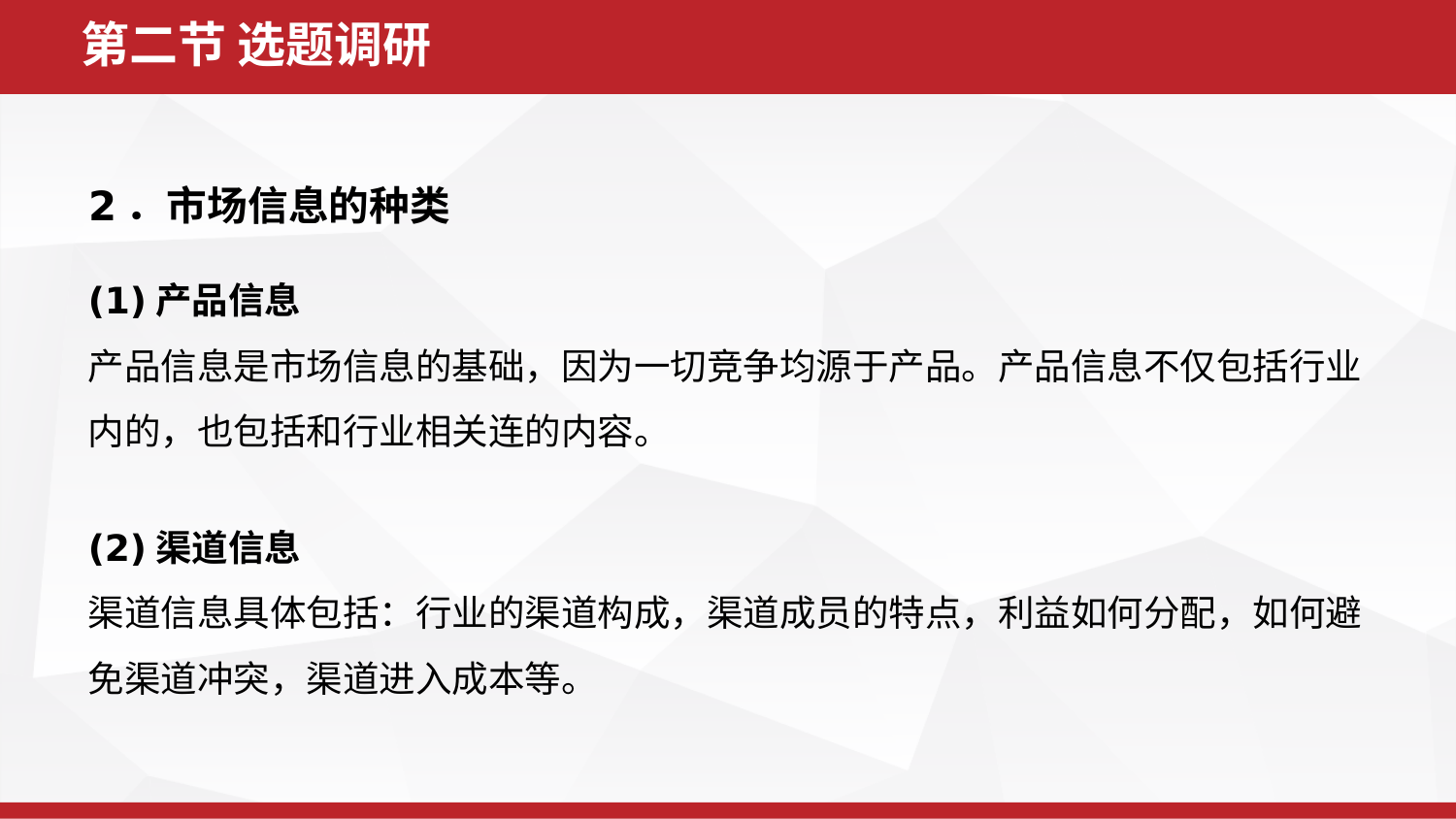

第二节 选题调研
2．市场信息的种类
(1)产品信息
产品信息是市场信息的基础，因为一切竞争均源于产品。产品信息不仅包括行业内的，也包括和行业相关连的内容。
(2)渠道信息
渠道信息具体包括：行业的渠道构成，渠道成员的特点，利益如何分配，如何避免渠道冲突，渠道进入成本等。